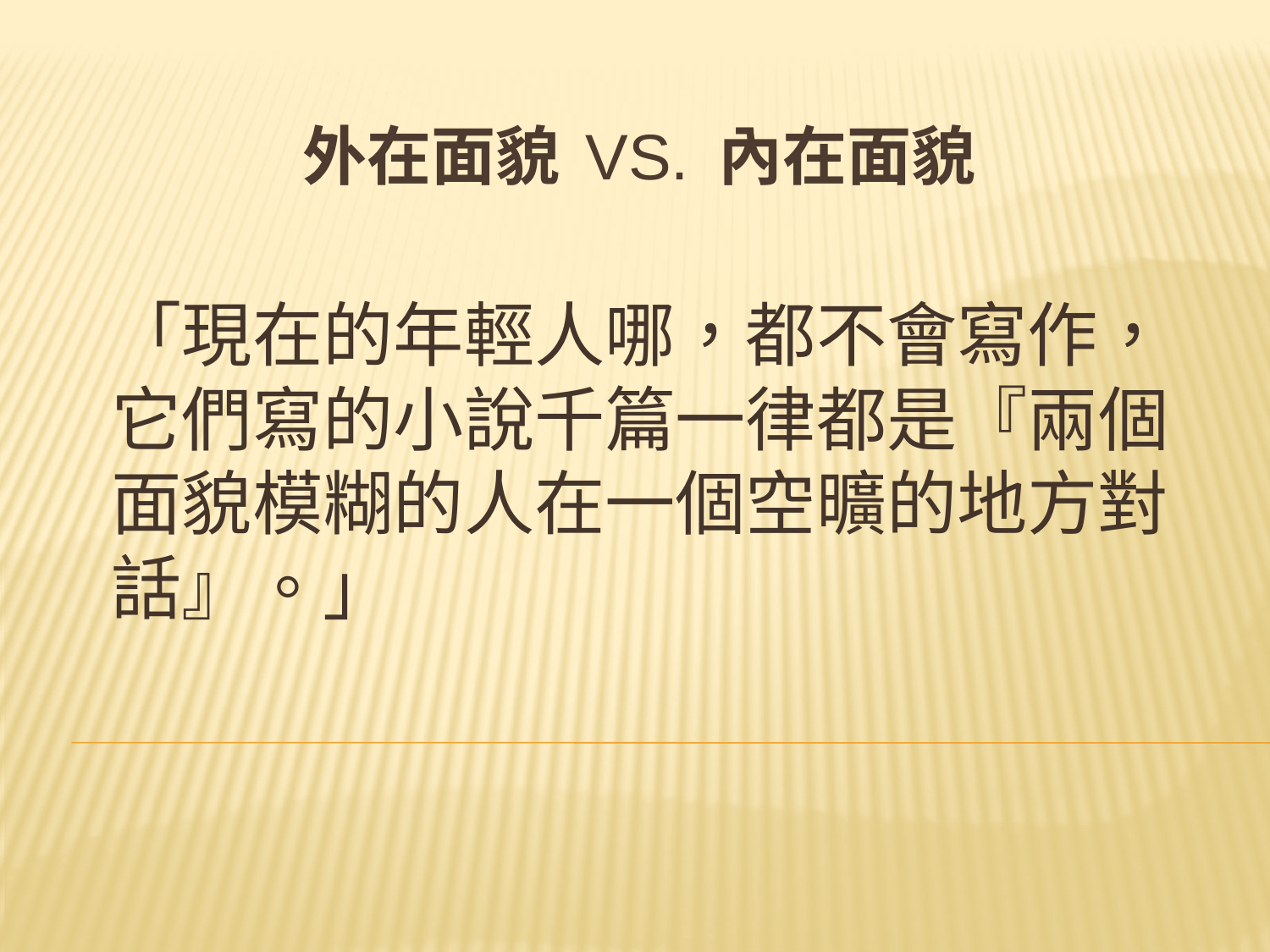

# 外在面貌 vs. 內在面貌
「現在的年輕人哪，都不會寫作，它們寫的小說千篇一律都是『兩個面貌模糊的人在一個空曠的地方對話』。」